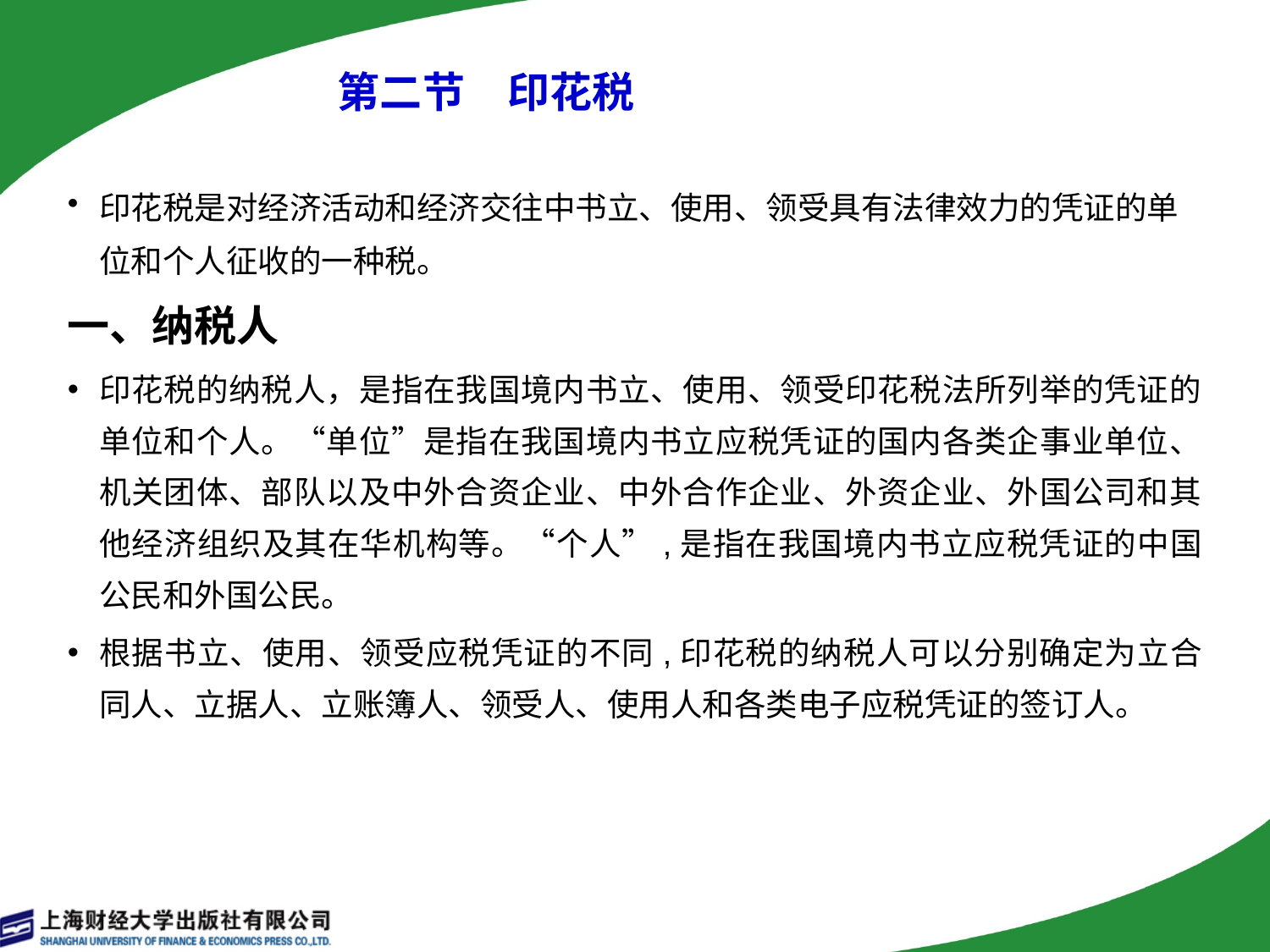

# 第二节　印花税
印花税是对经济活动和经济交往中书立、使用、领受具有法律效力的凭证的单位和个人征收的一种税。
一、纳税人
印花税的纳税人，是指在我国境内书立、使用、领受印花税法所列举的凭证的单位和个人。“单位”是指在我国境内书立应税凭证的国内各类企事业单位、机关团体、部队以及中外合资企业、中外合作企业、外资企业、外国公司和其他经济组织及其在华机构等。“个人”,是指在我国境内书立应税凭证的中国公民和外国公民。
根据书立、使用、领受应税凭证的不同,印花税的纳税人可以分别确定为立合同人、立据人、立账簿人、领受人、使用人和各类电子应税凭证的签订人。